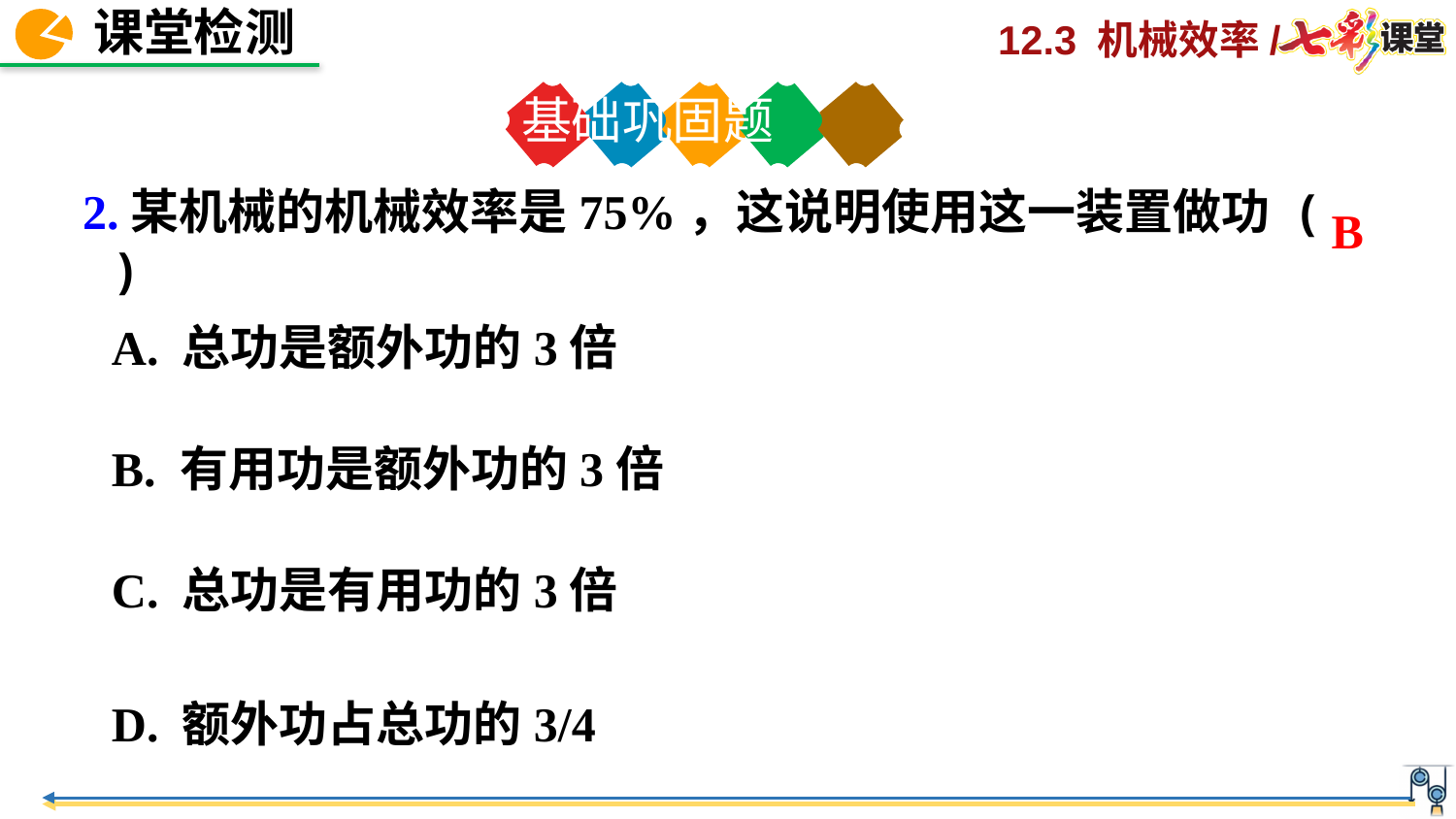

基础巩固题

B
2.某机械的机械效率是75%，这说明使用这一装置做功 (    )
A. 总功是额外功的3倍
B. 有用功是额外功的3倍
C. 总功是有用功的3倍
D. 额外功占总功的3/4